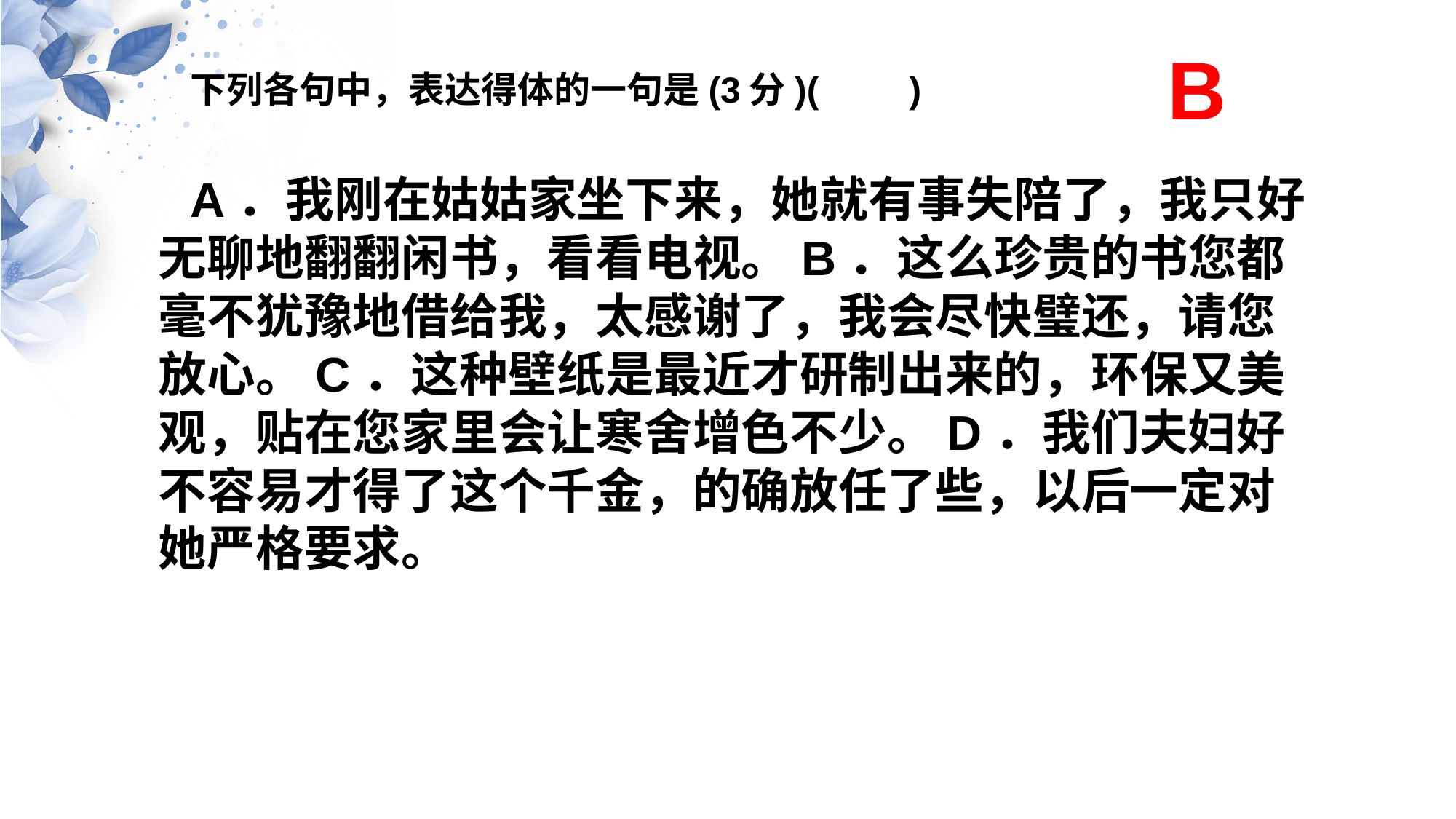

B
下列各句中，表达得体的一句是(3分)(　　)

A．我刚在姑姑家坐下来，她就有事失陪了，我只好无聊地翻翻闲书，看看电视。B．这么珍贵的书您都毫不犹豫地借给我，太感谢了，我会尽快璧还，请您放心。C．这种壁纸是最近才研制出来的，环保又美观，贴在您家里会让寒舍增色不少。D．我们夫妇好不容易才得了这个千金，的确放任了些，以后一定对她严格要求。